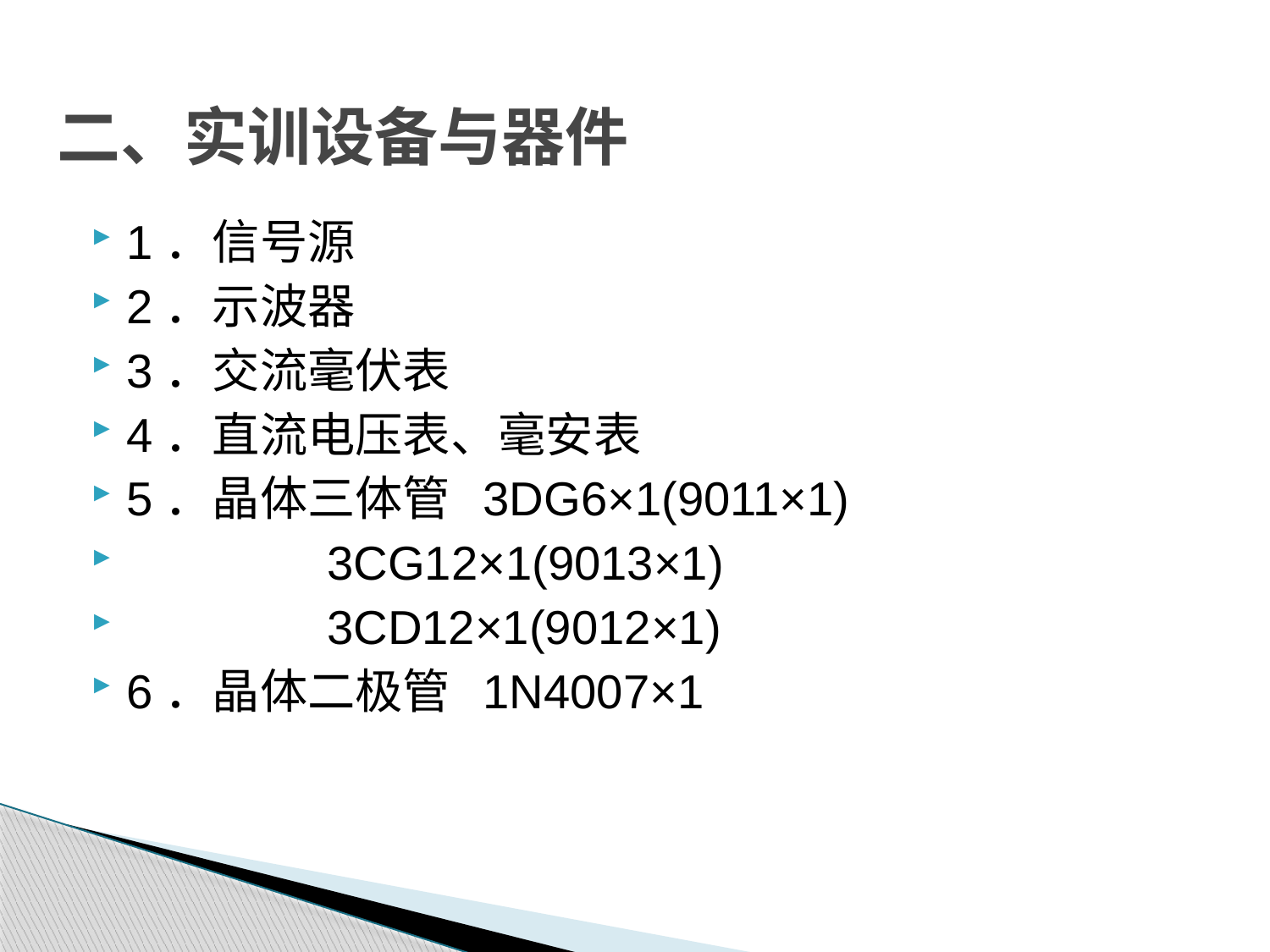

# 二、实训设备与器件
1．信号源
2．示波器
3．交流毫伏表
4．直流电压表、毫安表
5．晶体三体管  3DG6×1(9011×1)
               3CG12×1(9013×1)
               3CD12×1(9012×1)
6．晶体二极管  1N4007×1